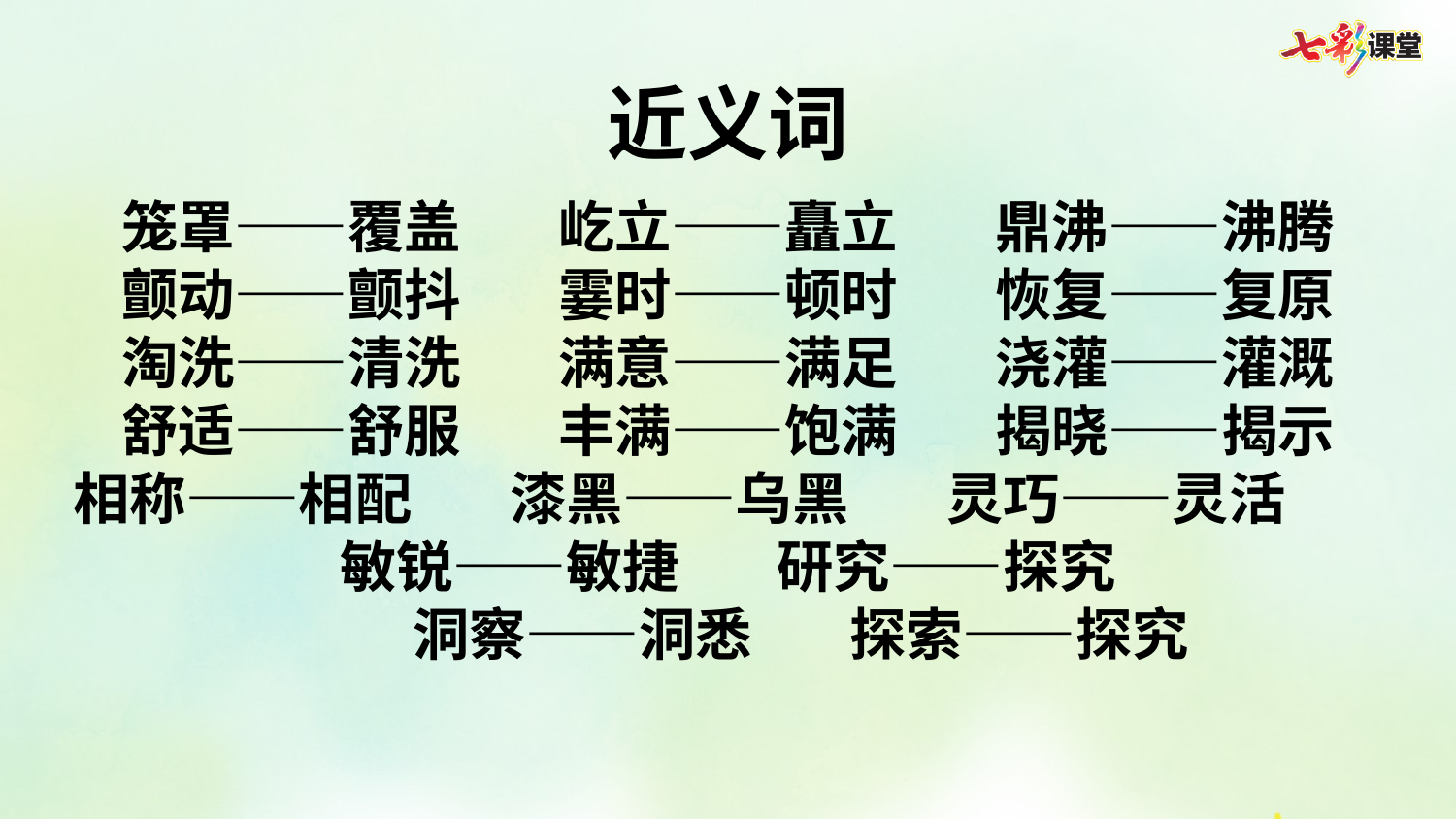

近义词
笼罩——覆盖	屹立——矗立	鼎沸——沸腾
颤动——颤抖	霎时——顿时	恢复——复原
淘洗——清洗	满意——满足	浇灌——灌溉
舒适——舒服	丰满——饱满	揭晓——揭示
相称——相配	漆黑——乌黑	灵巧——灵活	敏锐——敏捷	研究——探究
	洞察——洞悉	探索——探究